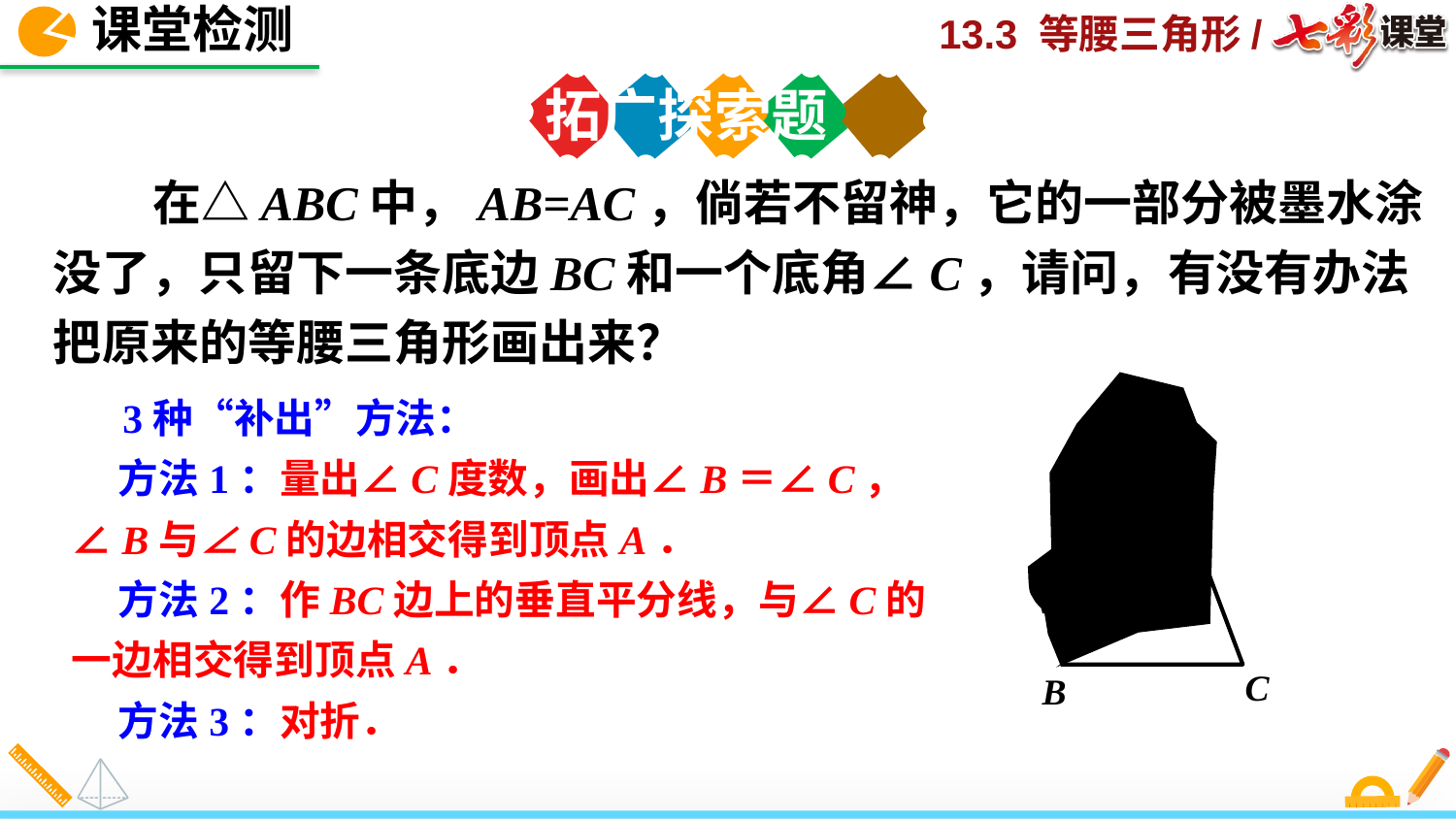

课堂检测

拓广探索题

        在△ABC中，AB=AC，倘若不留神，它的一部分被墨水涂没了，只留下一条底边BC和一个底角∠C，请问，有没有办法把原来的等腰三角形画出来？
     3种“补出”方法：
    方法1：量出∠C度数，画出∠B＝∠C， ∠B与∠C的边相交得到顶点A．
    方法2：作BC边上的垂直平分线，与∠C的一边相交得到顶点A．
    方法3：对折．

A

C
B